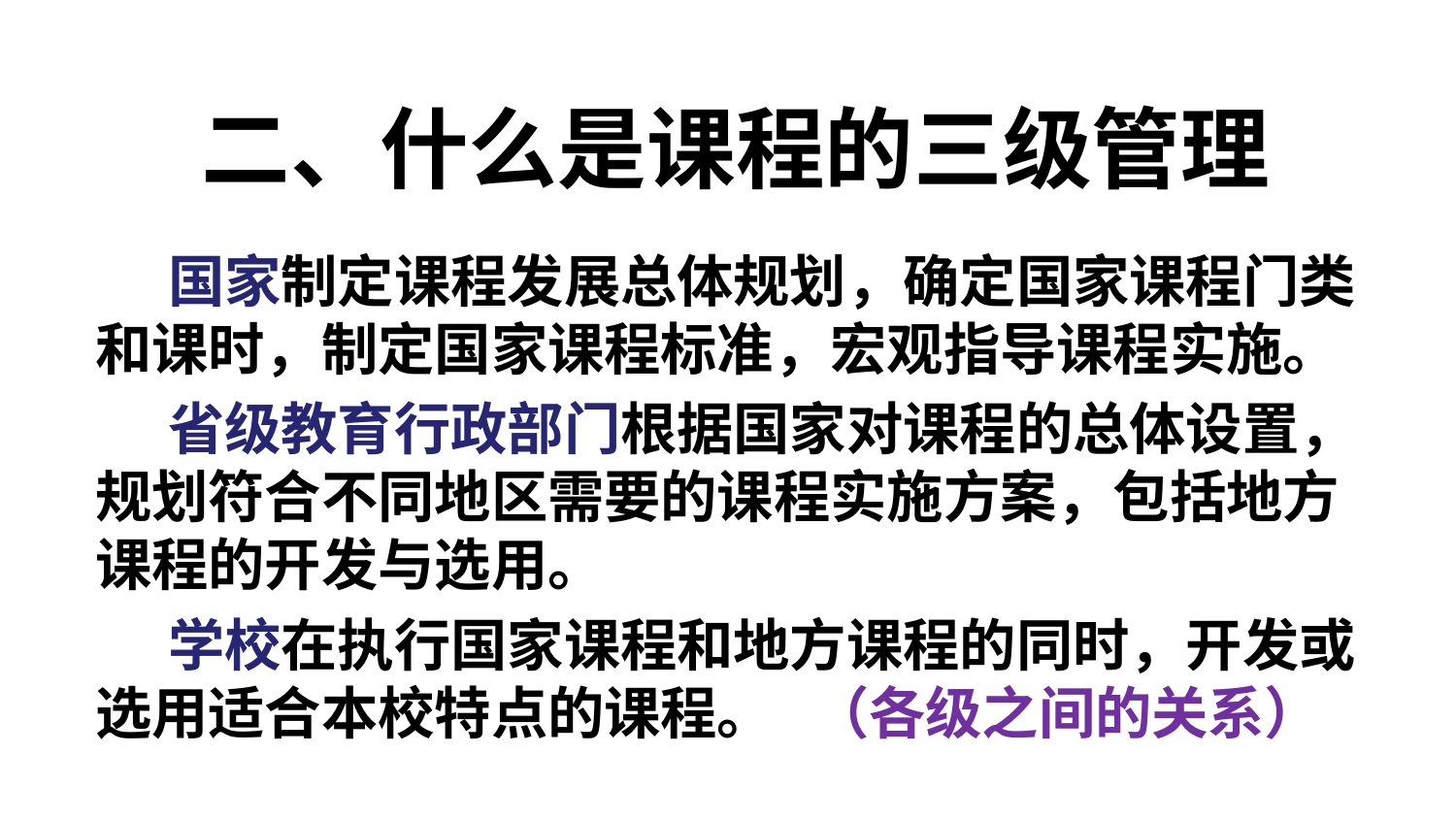

# 二、什么是课程的三级管理
国家制定课程发展总体规划，确定国家课程门类和课时，制定国家课程标准，宏观指导课程实施。
省级教育行政部门根据国家对课程的总体设置，规划符合不同地区需要的课程实施方案，包括地方课程的开发与选用。
学校在执行国家课程和地方课程的同时，开发或选用适合本校特点的课程。   （各级之间的关系）